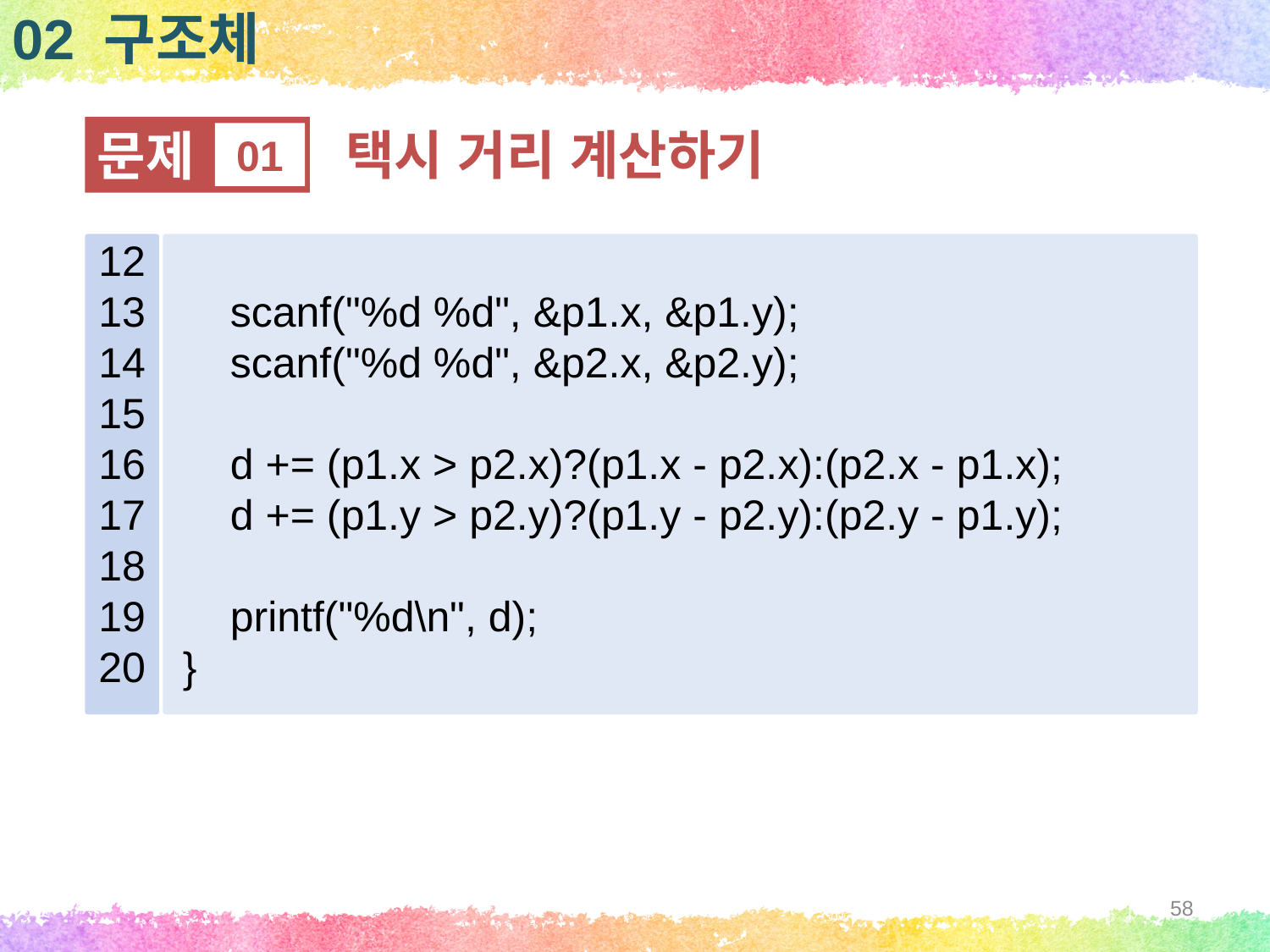

02 구조체
문제
01
택시 거리 계산하기
12
13
14
15
16
17
18
19
20

    scanf("%d %d", &p1.x, &p1.y);
    scanf("%d %d", &p2.x, &p2.y);

    d += (p1.x > p2.x)?(p1.x - p2.x):(p2.x - p1.x);
    d += (p1.y > p2.y)?(p1.y - p2.y):(p2.y - p1.y);

    printf("%d\n", d);
}
58